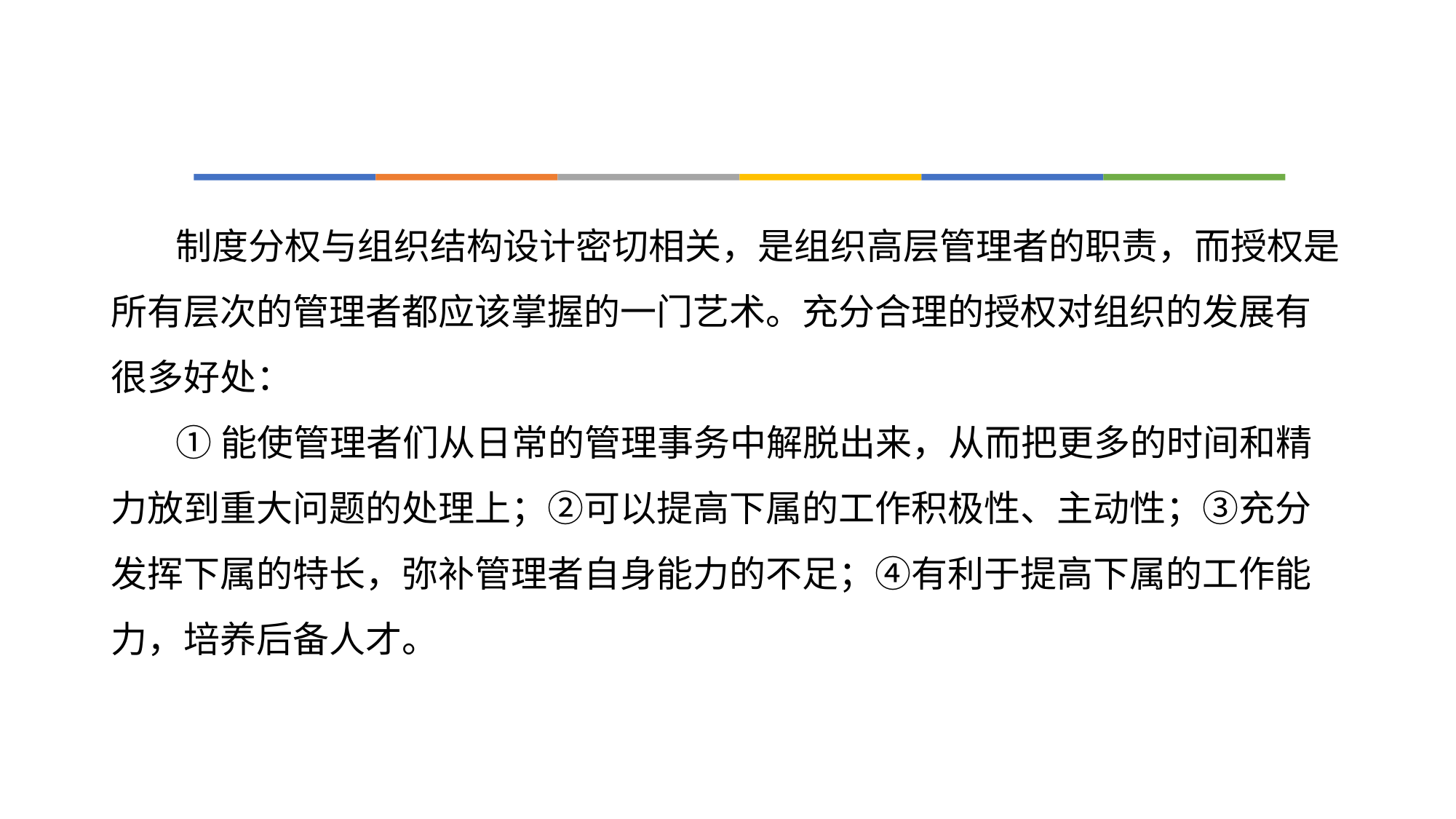

#
制度分权与组织结构设计密切相关，是组织高层管理者的职责，而授权是所有层次的管理者都应该掌握的一门艺术。充分合理的授权对组织的发展有很多好处：
①能使管理者们从日常的管理事务中解脱出来，从而把更多的时间和精力放到重大问题的处理上；②可以提高下属的工作积极性、主动性；③充分发挥下属的特长，弥补管理者自身能力的不足；④有利于提高下属的工作能力，培养后备人才。